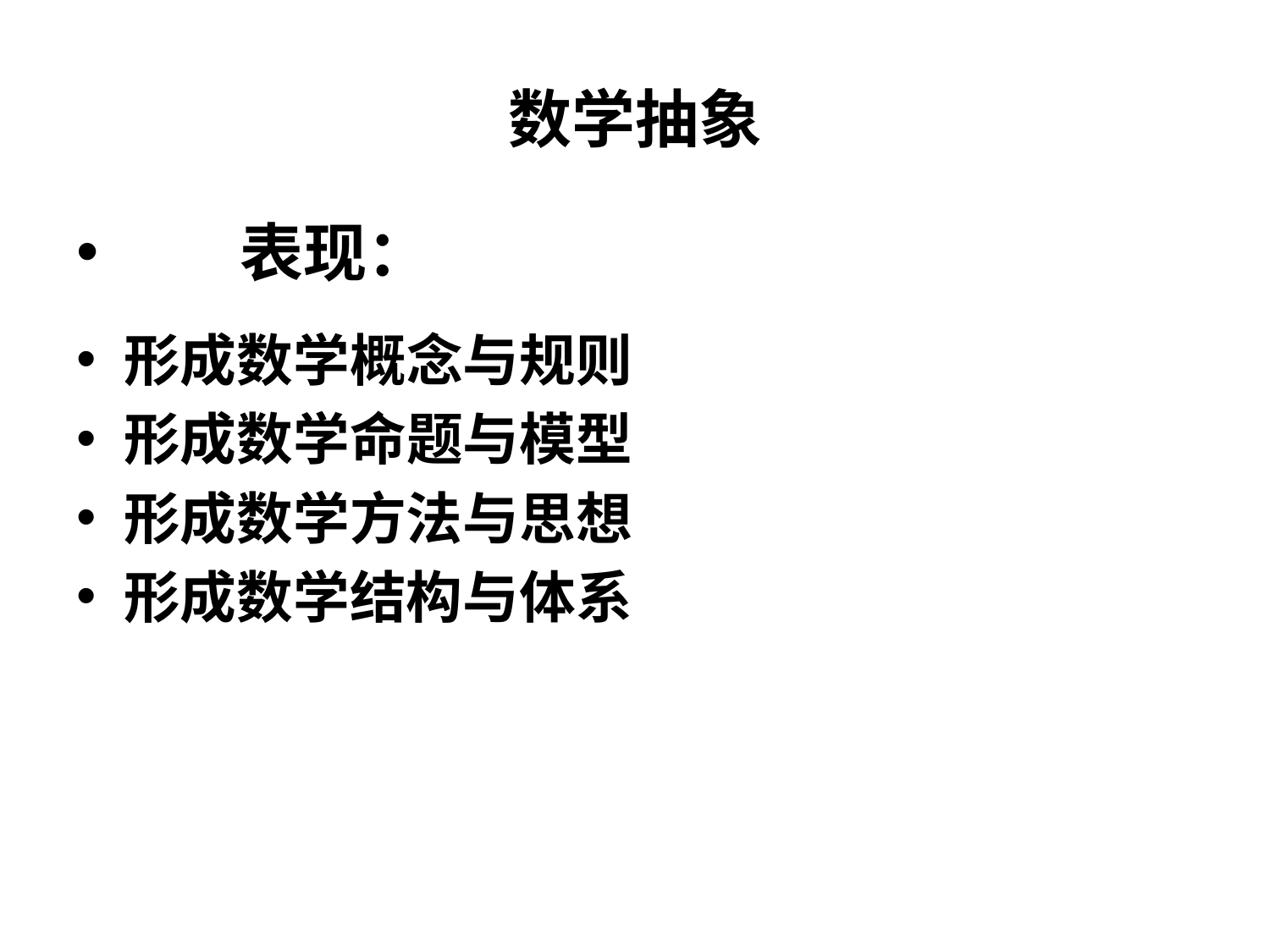

# 数学抽象
       表现：

形成数学概念与规则
形成数学命题与模型
形成数学方法与思想
形成数学结构与体系